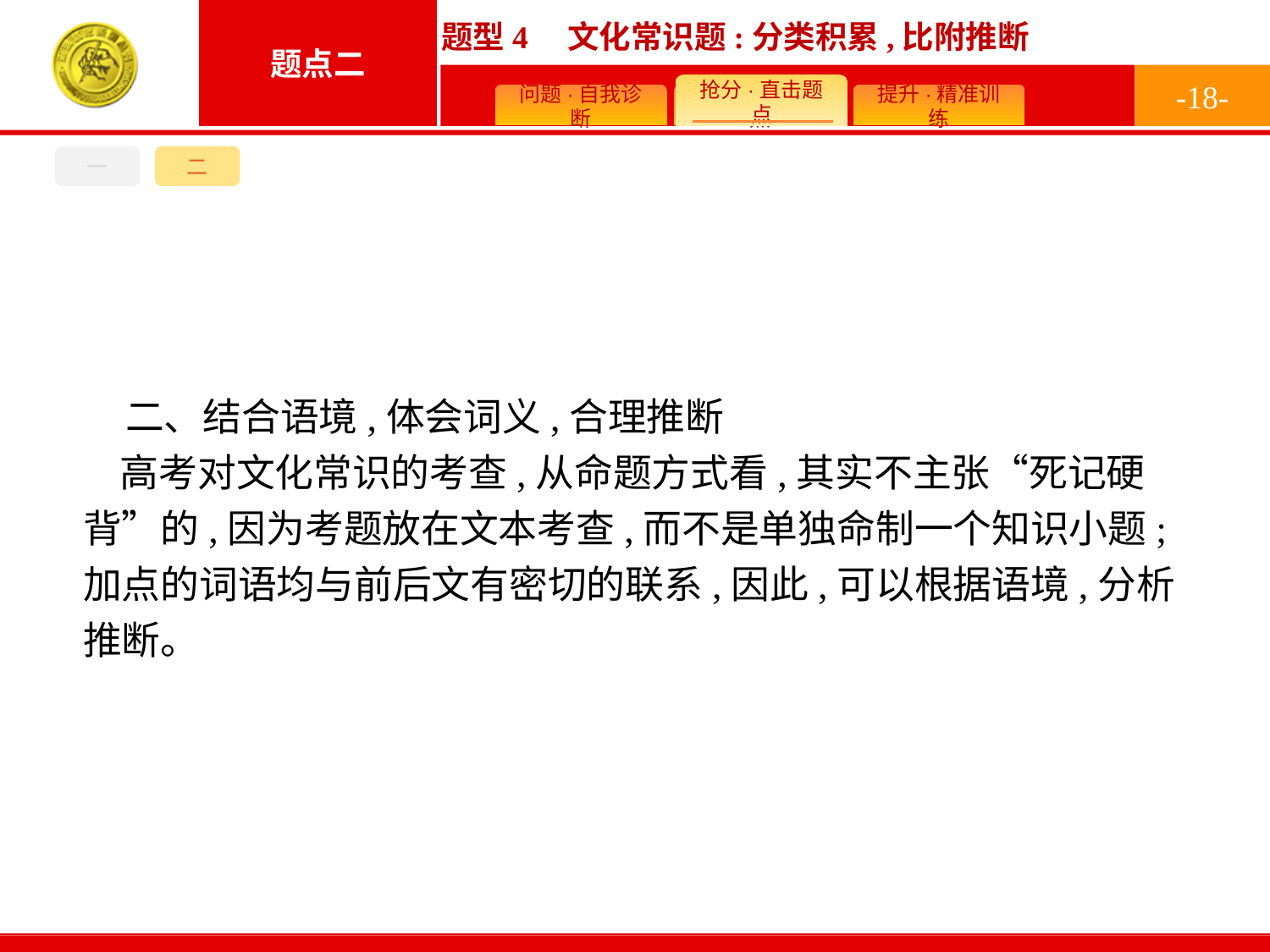

-18-
一
二
二、结合语境,体会词义,合理推断
高考对文化常识的考查,从命题方式看,其实不主张“死记硬背”的,因为考题放在文本考查,而不是单独命制一个知识小题;加点的词语均与前后文有密切的联系,因此,可以根据语境,分析推断。